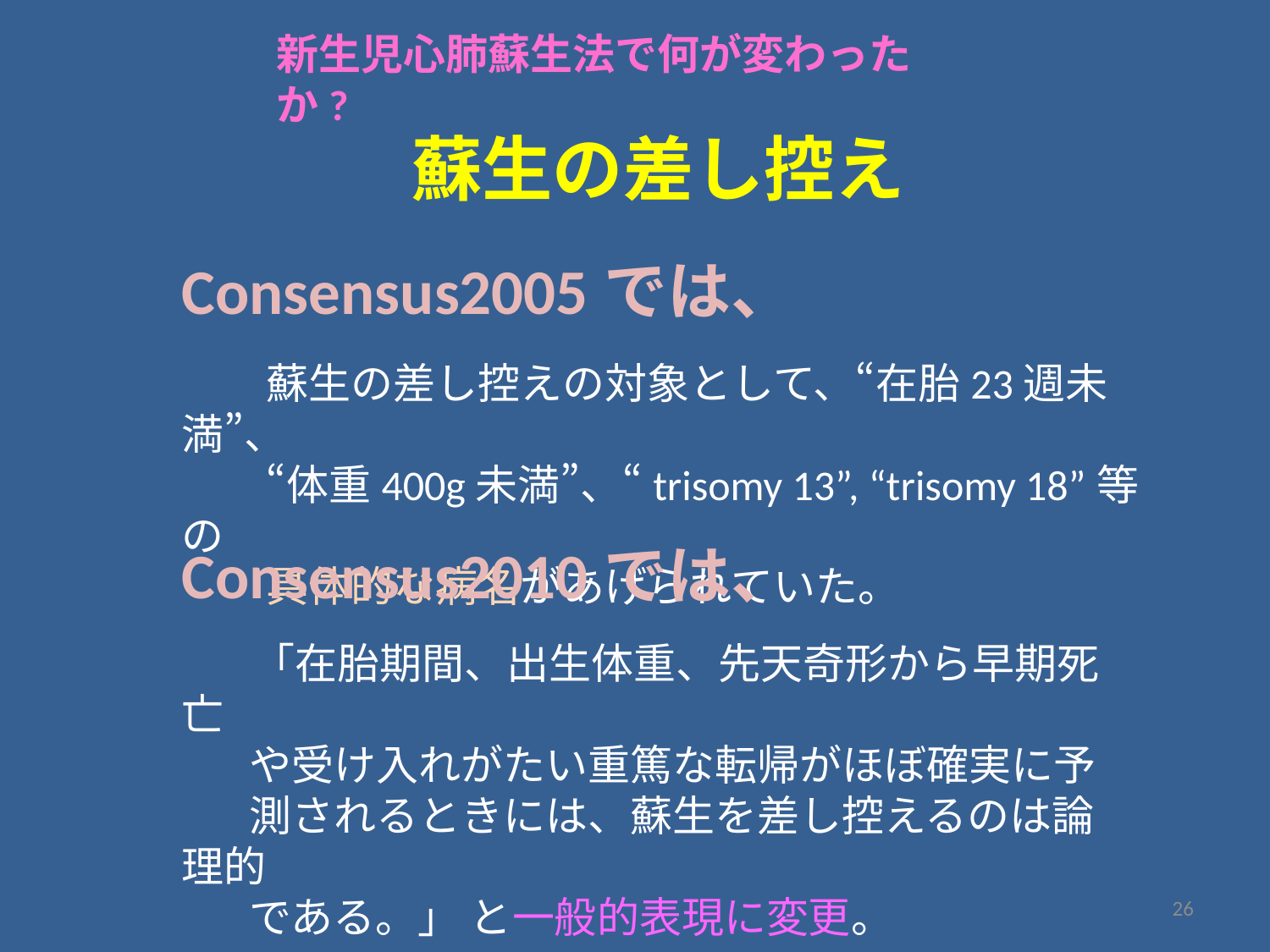

新生児心肺蘇生法で何が変わったか?

　蘇生の差し控え
Consensus2005では、

　　蘇生の差し控えの対象として、“在胎23週未満”、
　　“体重400g未満”、“trisomy 13”, “trisomy 18”等の
　　具体的な病名があげられていた。
Consensus2010では、

　   「在胎期間、出生体重、先天奇形から早期死亡
      や受け入れがたい重篤な転帰がほぼ確実に予
      測されるときには、蘇生を差し控えるのは論理的
      である。」 と一般的表現に変更。

26